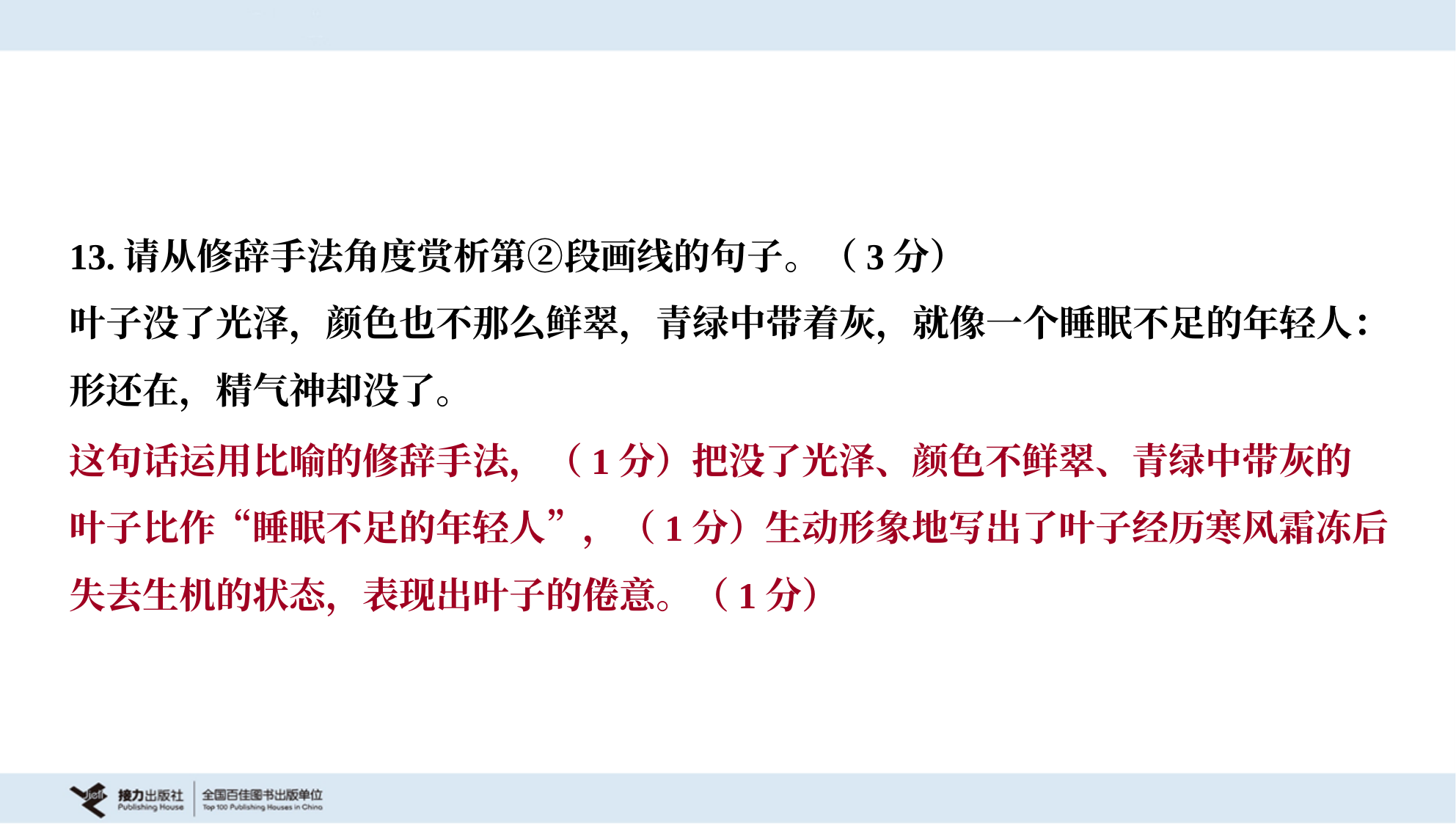

13.请从修辞手法角度赏析第②段画线的句子。（3分）
叶子没了光泽，颜色也不那么鲜翠，青绿中带着灰，就像一个睡眠不足的年轻人：
形还在，精气神却没了。
这句话运用比喻的修辞手法，（1分）把没了光泽、颜色不鲜翠、青绿中带灰的
叶子比作“睡眠不足的年轻人”，（1分）生动形象地写出了叶子经历寒风霜冻后
失去生机的状态，表现出叶子的倦意。（1分）